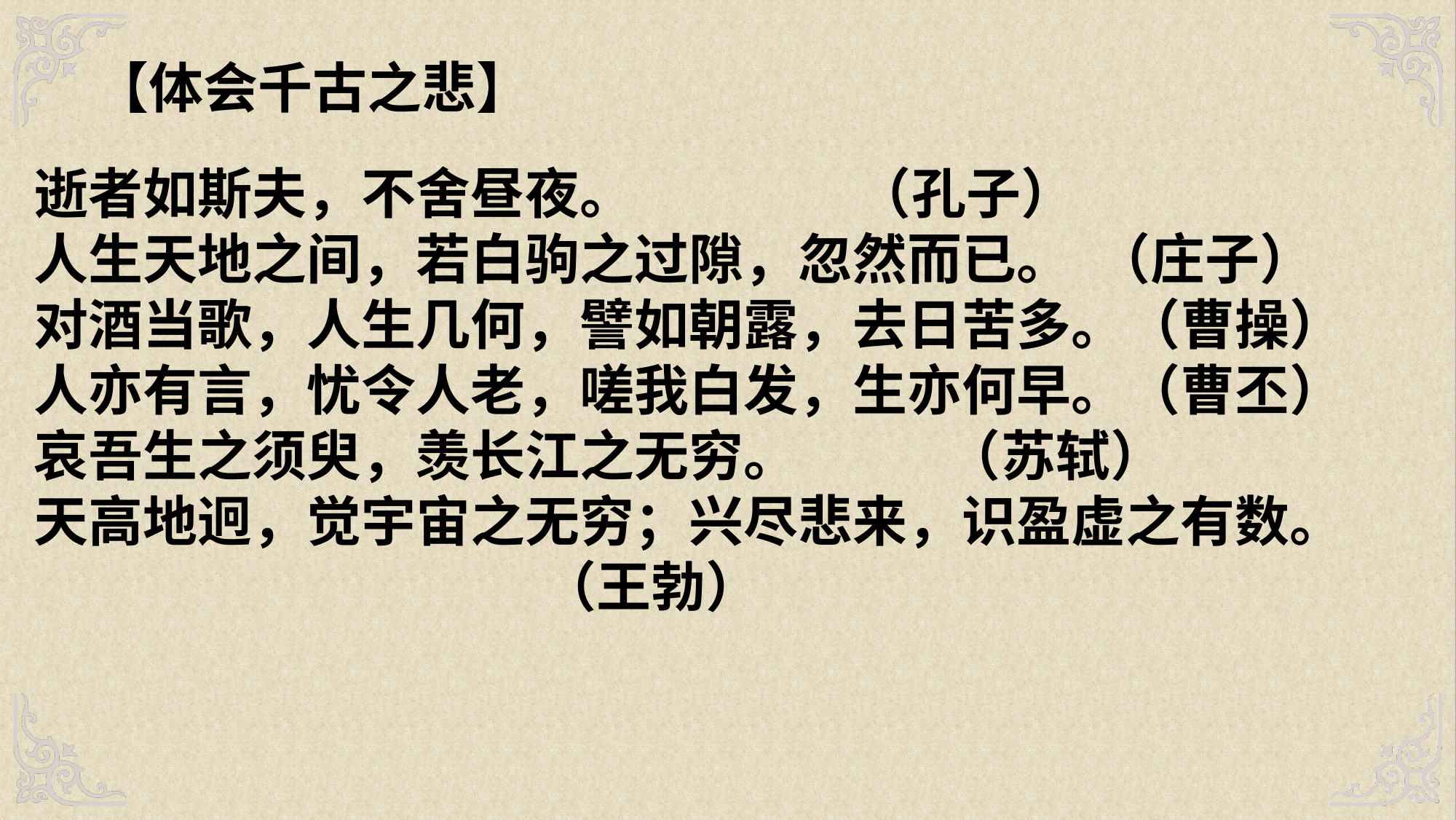

【体会千古之悲】
逝者如斯夫，不舍昼夜。                  （孔子）
人生天地之间，若白驹之过隙，忽然而已。  （庄子）
对酒当歌，人生几何，譬如朝露，去日苦多。（曹操）
人亦有言，忧令人老，嗟我白发，生亦何早。（曹丕）
哀吾生之须臾，羡长江之无穷。            （苏轼）
天高地迥，觉宇宙之无穷；兴尽悲来，识盈虚之有数。
                                        （王勃）